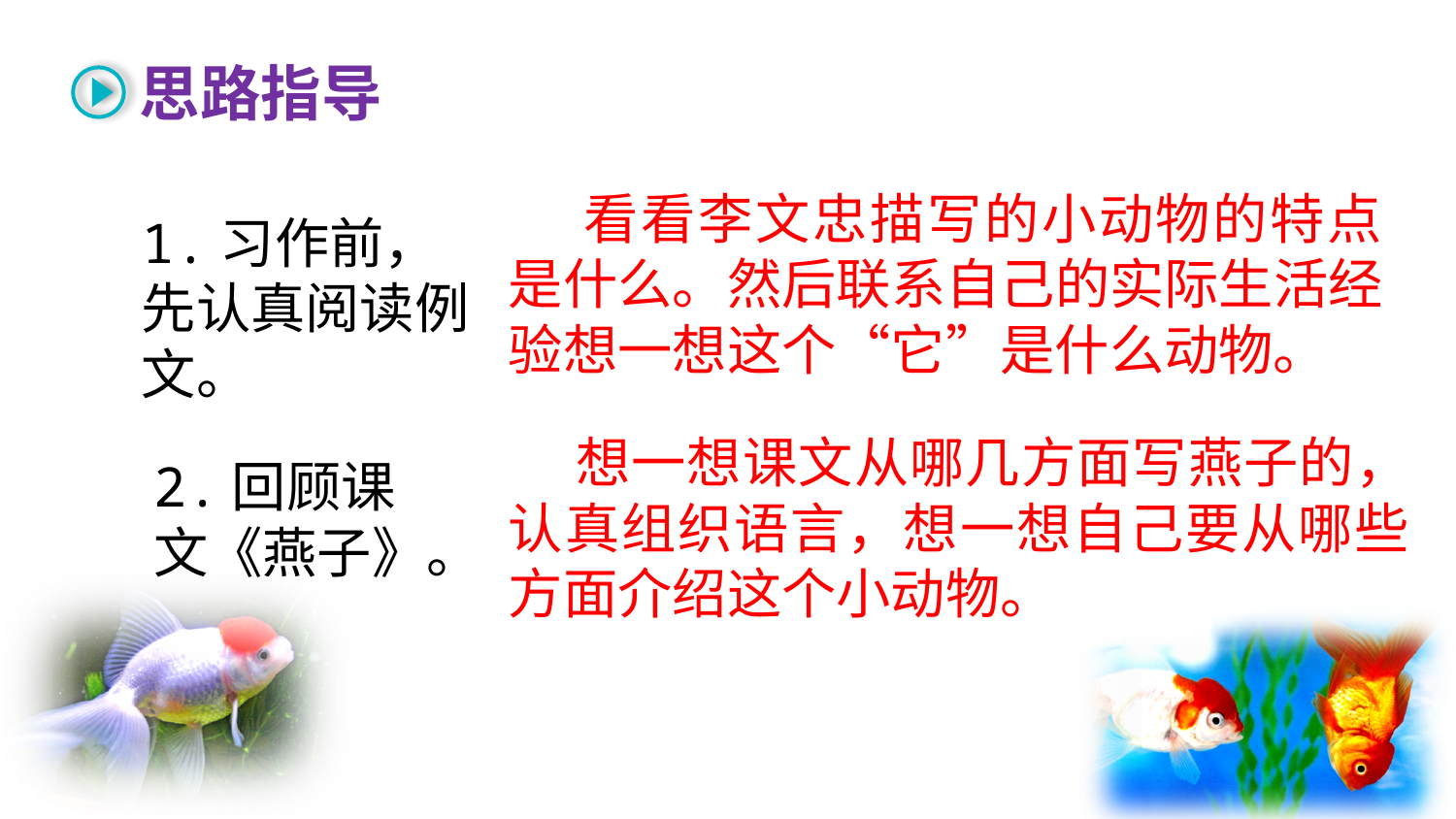

思路指导

    看看李文忠描写的小动物的特点是什么。然后联系自己的实际生活经验想一想这个“它”是什么动物。
1.习作前，先认真阅读例文。

    想一想课文从哪几方面写燕子的，认真组织语言，想一想自己要从哪些方面介绍这个小动物。
2.回顾课文《燕子》。